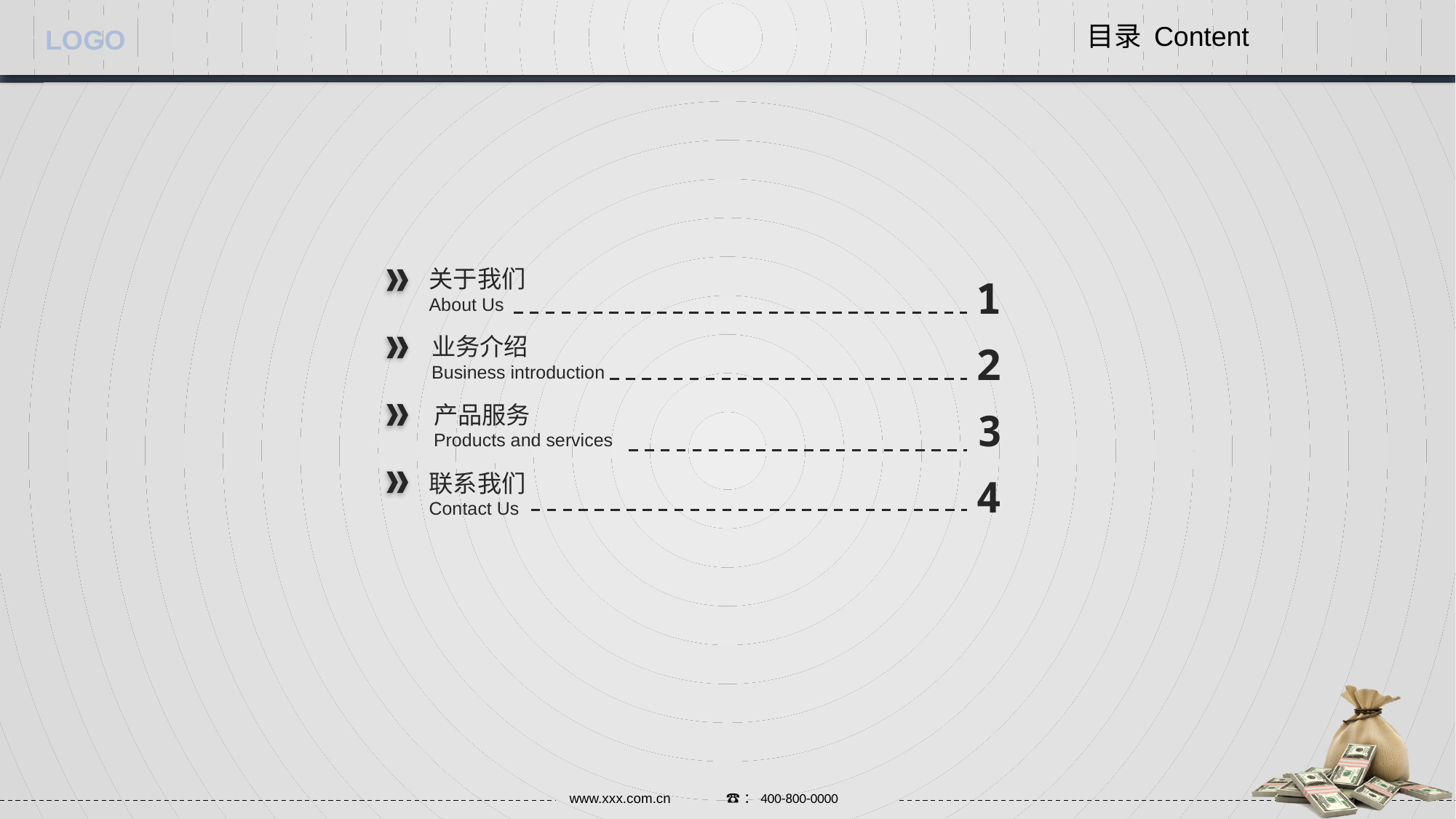

目录 Content
关于我们
About Us
1

业务介绍
Business introduction
2

产品服务
Products and services
3

联系我们
Contact Us
4